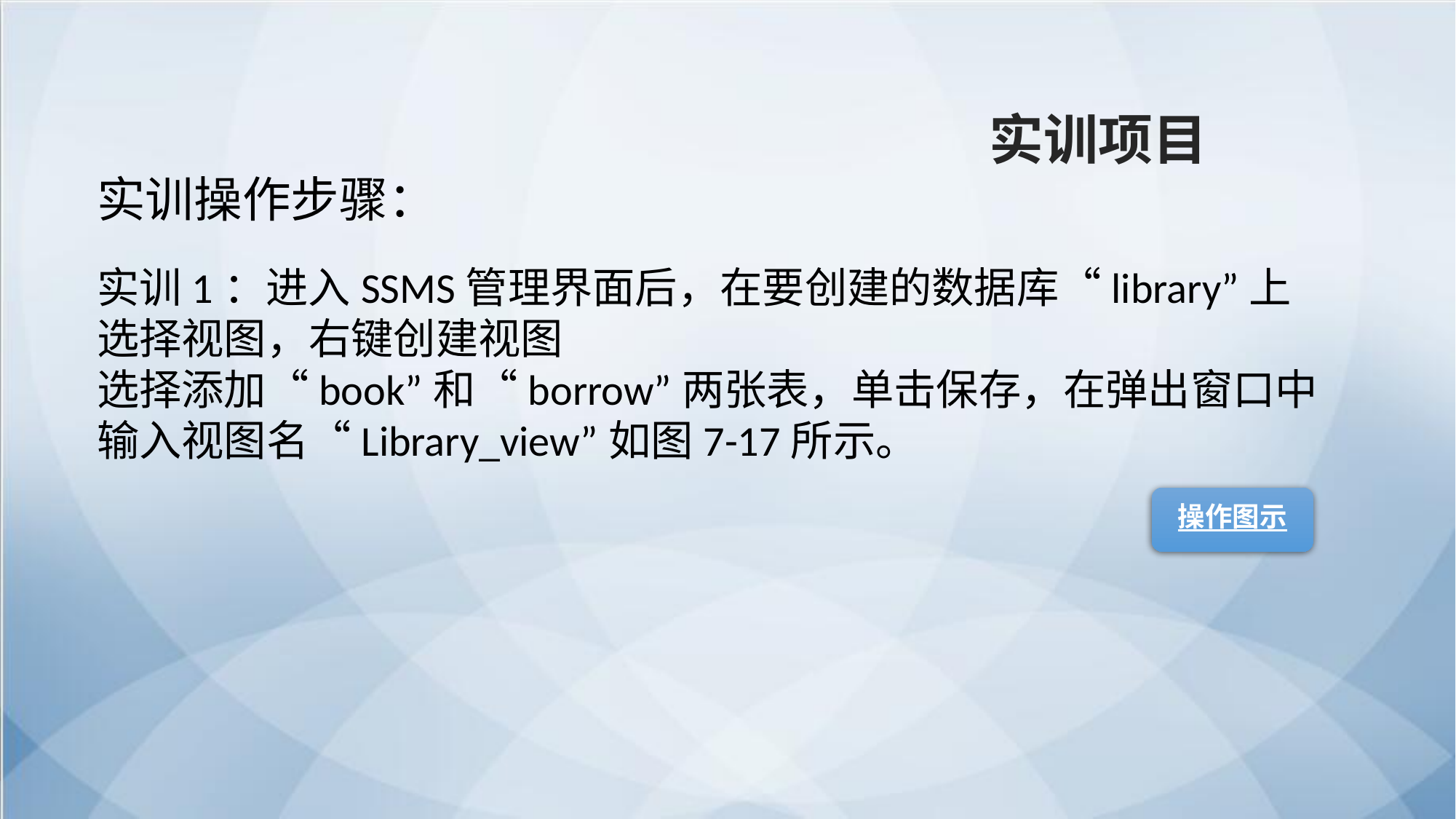

实训项目
实训操作步骤：
实训1：进入SSMS管理界面后，在要创建的数据库“library”上选择视图，右键创建视图
选择添加“book”和“borrow”两张表，单击保存，在弹出窗口中输入视图名“Library_view”如图7-17所示。
操作图示